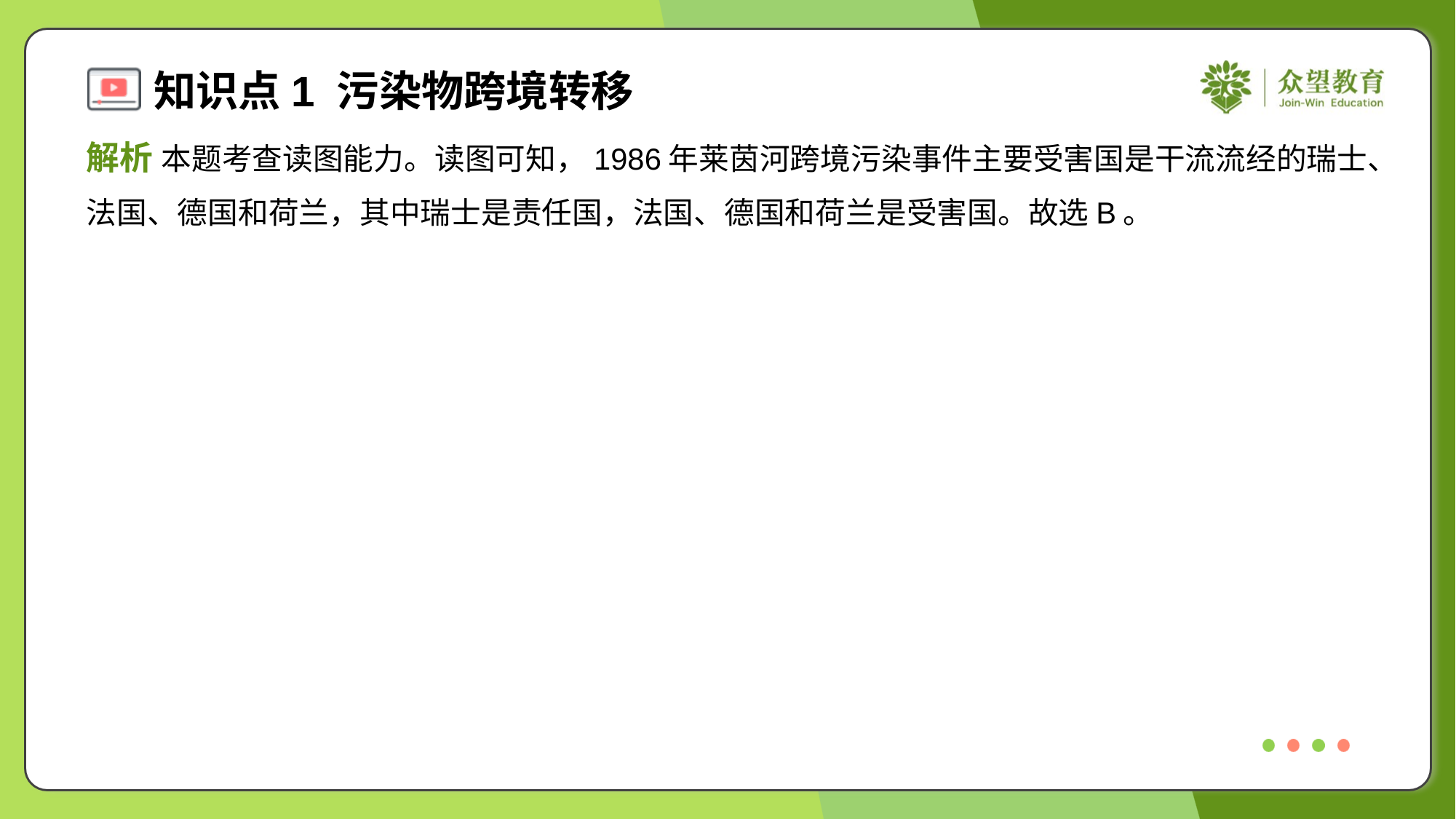

解析 本题考查读图能力。读图可知，1986年莱茵河跨境污染事件主要受害国是干流流经的瑞士、
法国、德国和荷兰，其中瑞士是责任国，法国、德国和荷兰是受害国。故选B。